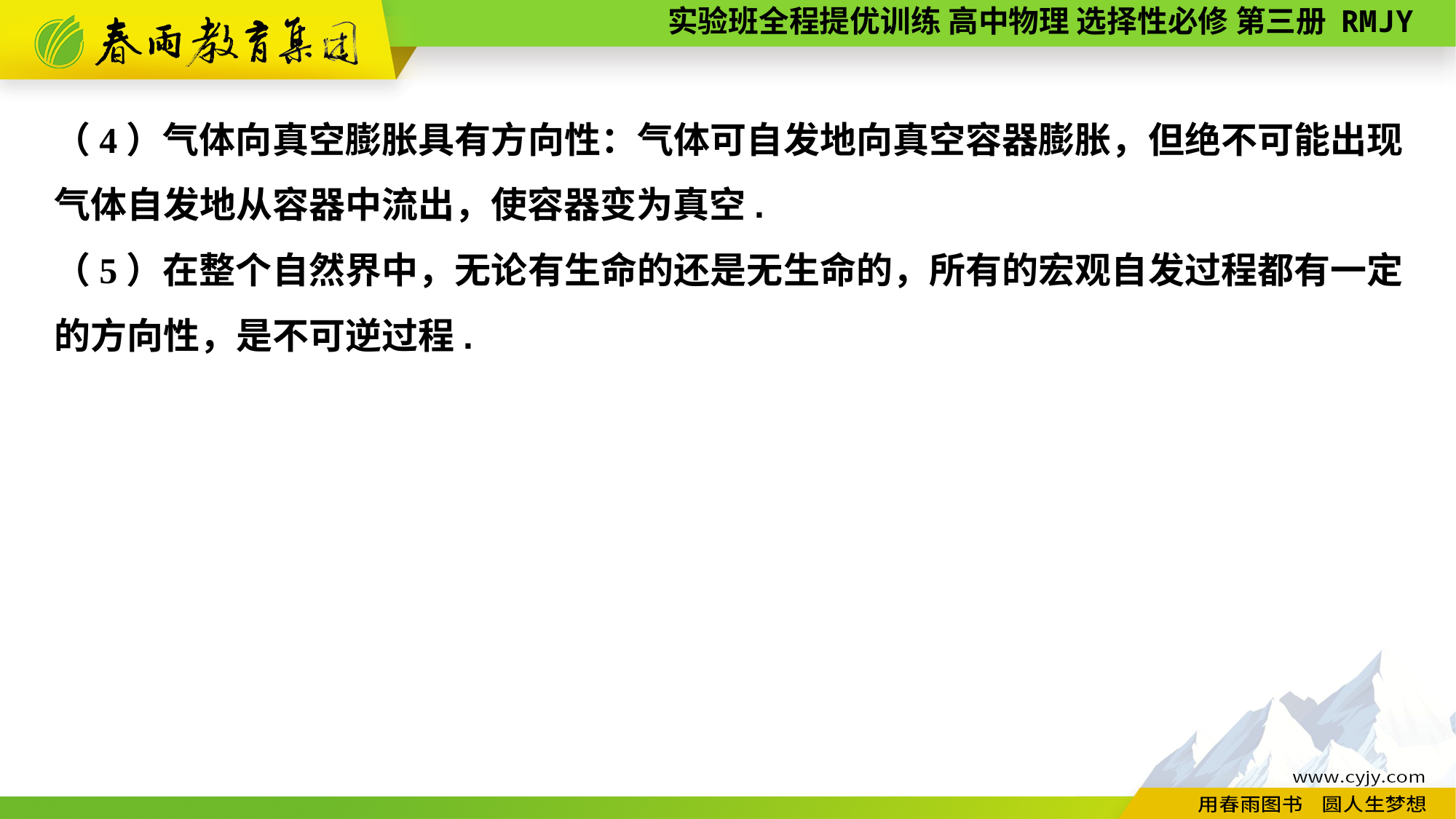

（4）气体向真空膨胀具有方向性：气体可自发地向真空容器膨胀，但绝不可能出现气体自发地从容器中流出，使容器变为真空.
（5）在整个自然界中，无论有生命的还是无生命的，所有的宏观自发过程都有一定的方向性，是不可逆过程.